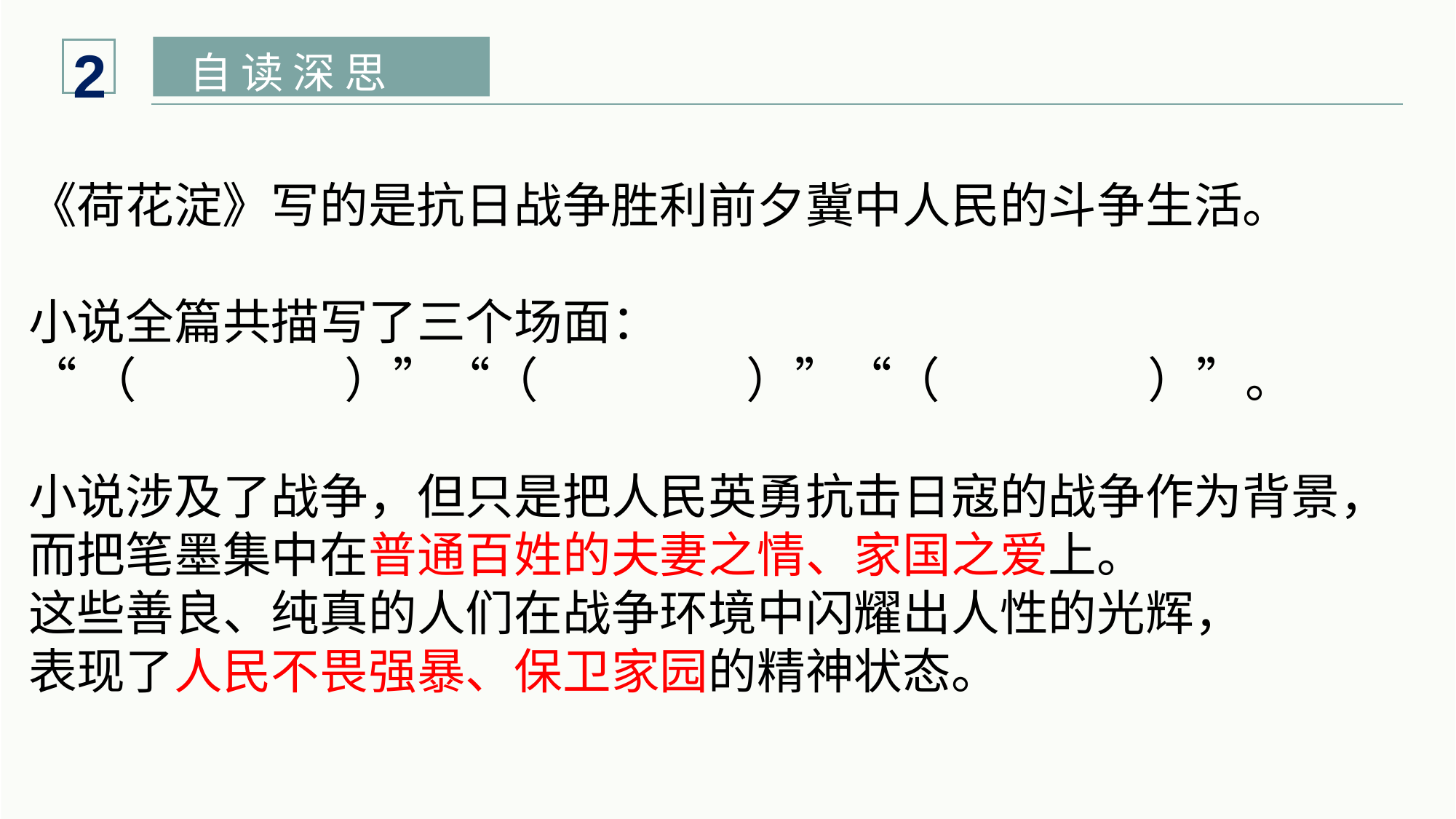

2
自 读 深 思

《荷花淀》写的是抗日战争胜利前夕冀中人民的斗争生活。

小说全篇共描写了三个场面：
“（                   ）”“（                   ）”“（                   ）”。

小说涉及了战争，但只是把人民英勇抗击日寇的战争作为背景，
而把笔墨集中在普通百姓的夫妻之情、家国之爱上。
这些善良、纯真的人们在战争环境中闪耀出人性的光辉，
表现了人民不畏强暴、保卫家园的精神状态。